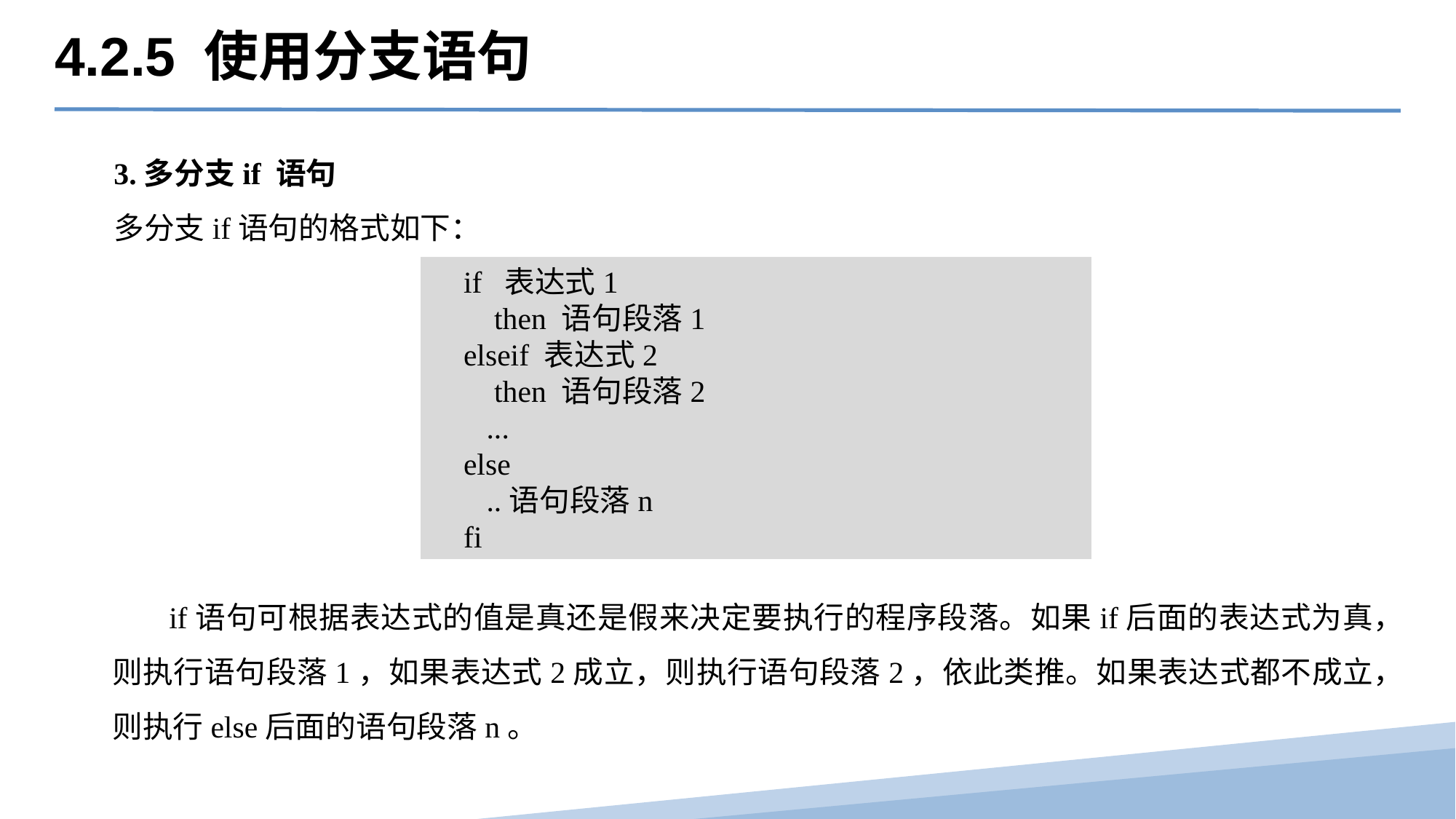

4.2.5 使用分支语句
3.多分支if 语句
多分支if语句的格式如下：
if  表达式1
    then 语句段落1
elseif 表达式2
    then 语句段落2
   ...
else
   ..语句段落n
fi
   if语句可根据表达式的值是真还是假来决定要执行的程序段落。如果if后面的表达式为真，则执行语句段落1，如果表达式2成立，则执行语句段落2，依此类推。如果表达式都不成立，则执行else后面的语句段落n。